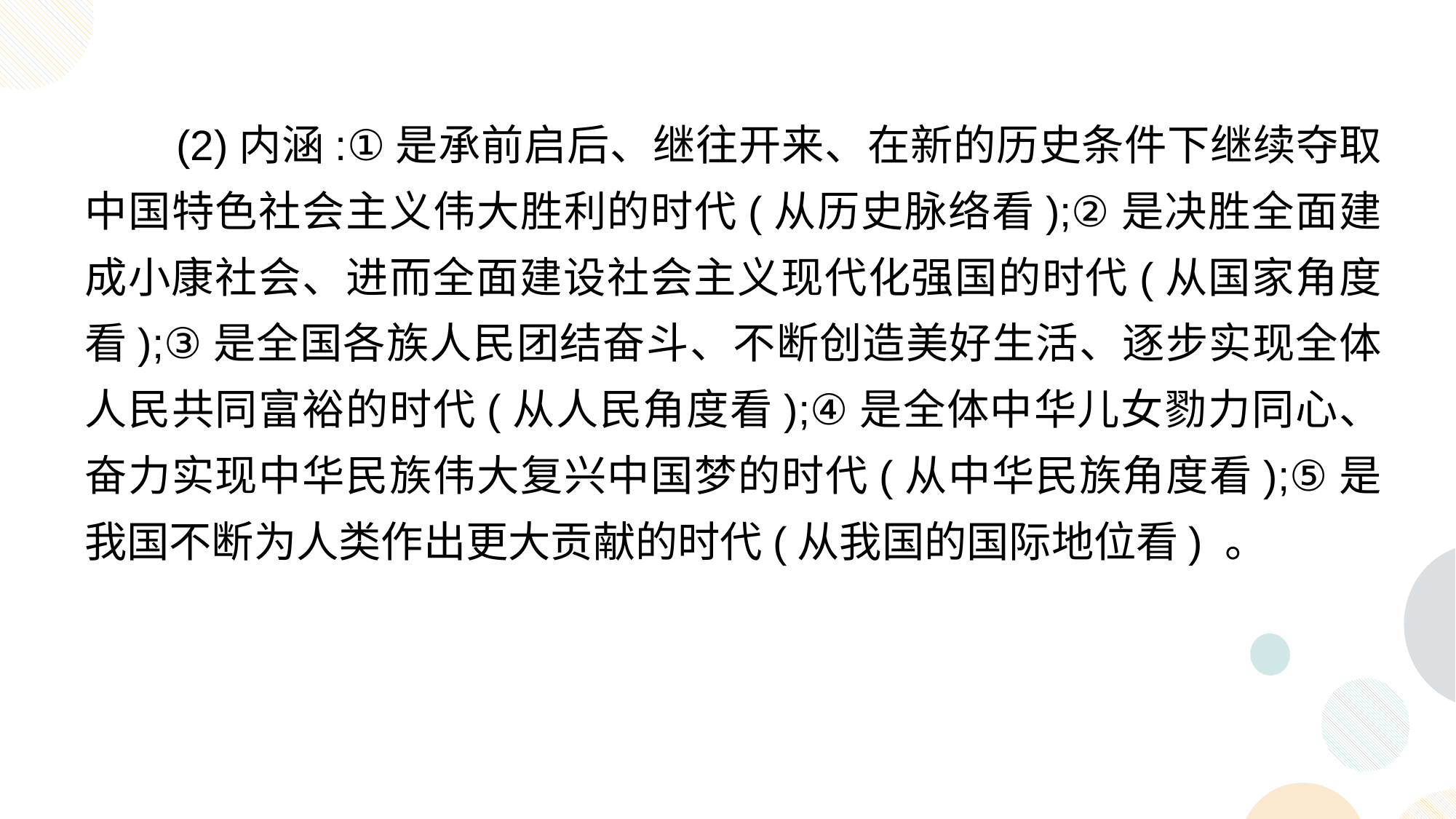

(2)内涵:①是承前启后、继往开来、在新的历史条件下继续夺取中国特色社会主义伟大胜利的时代(从历史脉络看);②是决胜全面建成小康社会、进而全面建设社会主义现代化强国的时代(从国家角度看);③是全国各族人民团结奋斗、不断创造美好生活、逐步实现全体人民共同富裕的时代(从人民角度看);④是全体中华儿女勠力同心、奋力实现中华民族伟大复兴中国梦的时代(从中华民族角度看);⑤是我国不断为人类作出更大贡献的时代(从我国的国际地位看) 。